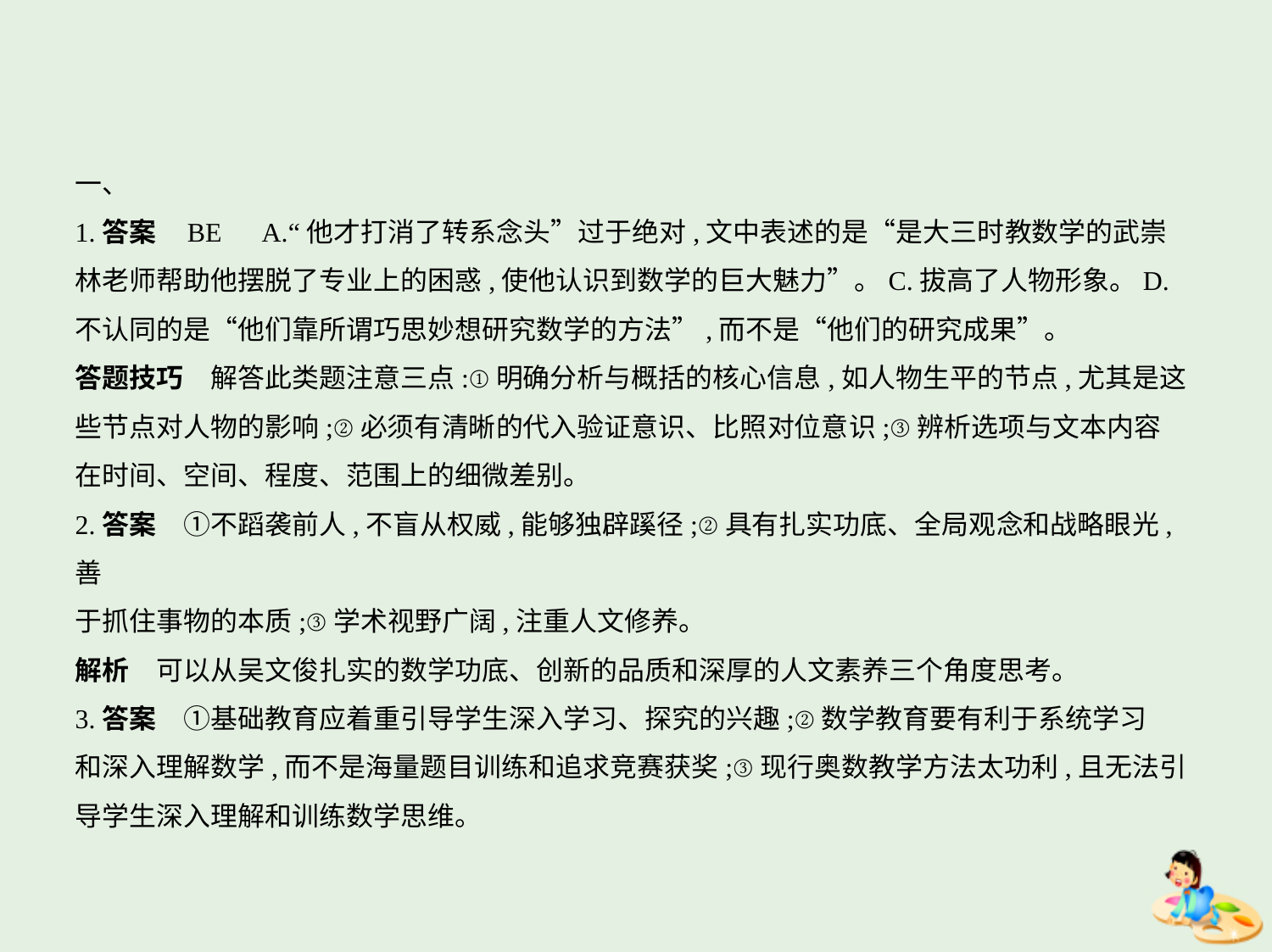

一、
1.答案    BE　A.“他才打消了转系念头”过于绝对,文中表述的是“是大三时教数学的武崇
林老师帮助他摆脱了专业上的困惑,使他认识到数学的巨大魅力”。C.拔高了人物形象。D.
不认同的是“他们靠所谓巧思妙想研究数学的方法”,而不是“他们的研究成果”。
答题技巧　解答此类题注意三点:①明确分析与概括的核心信息,如人物生平的节点,尤其是这
些节点对人物的影响;②必须有清晰的代入验证意识、比照对位意识;③辨析选项与文本内容
在时间、空间、程度、范围上的细微差别。
2.答案　①不蹈袭前人,不盲从权威,能够独辟蹊径;②具有扎实功底、全局观念和战略眼光,善
于抓住事物的本质;③学术视野广阔,注重人文修养。
解析　可以从吴文俊扎实的数学功底、创新的品质和深厚的人文素养三个角度思考。
3.答案　①基础教育应着重引导学生深入学习、探究的兴趣;②数学教育要有利于系统学习
和深入理解数学,而不是海量题目训练和追求竞赛获奖;③现行奥数教学方法太功利,且无法引
导学生深入理解和训练数学思维。